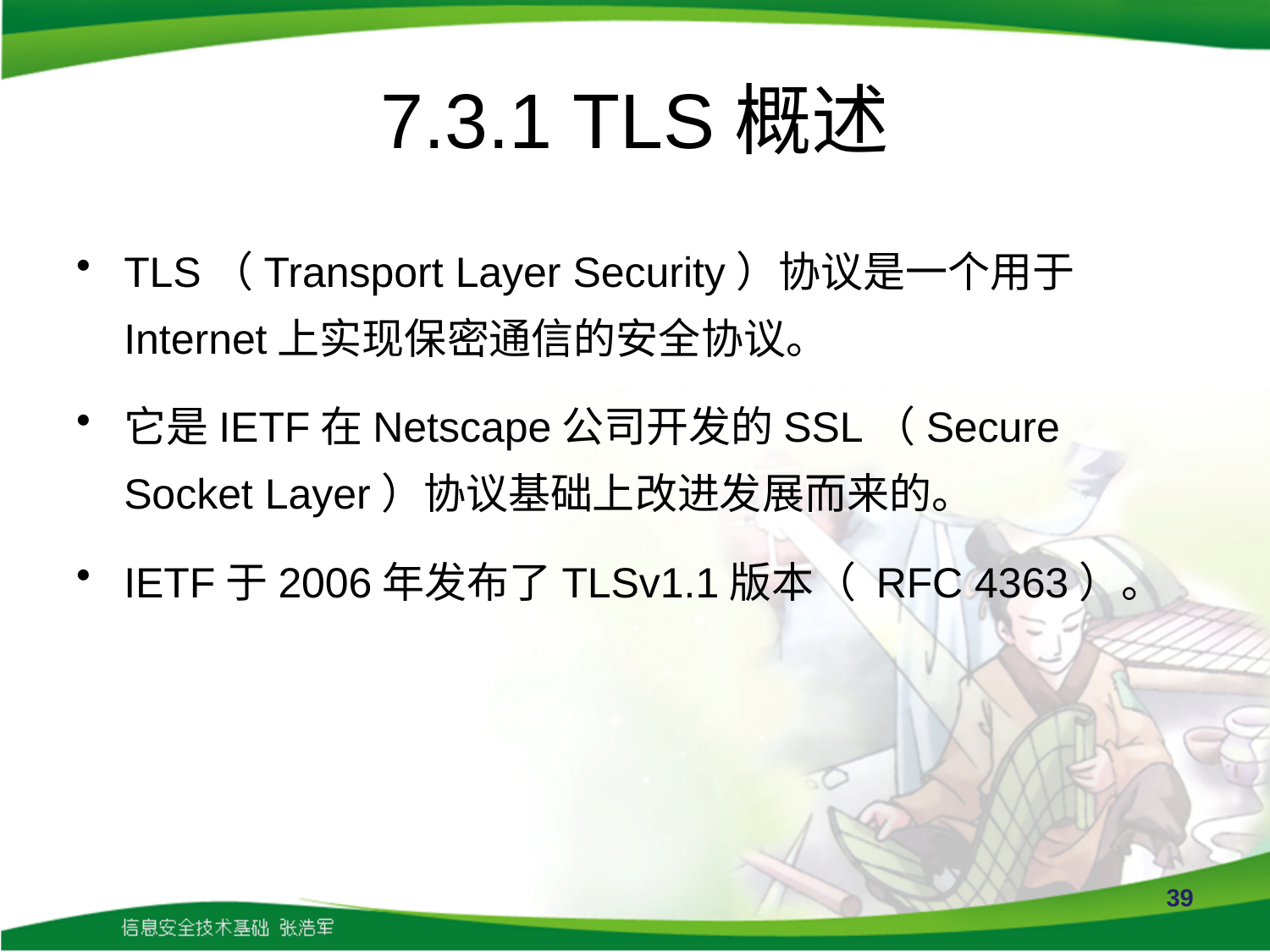

# 7.3.1 TLS概述
TLS（Transport Layer Security）协议是一个用于Internet上实现保密通信的安全协议。
它是IETF在Netscape公司开发的SSL（Secure Socket Layer）协议基础上改进发展而来的。
IETF于2006年发布了TLSv1.1版本（ RFC 4363）。
39